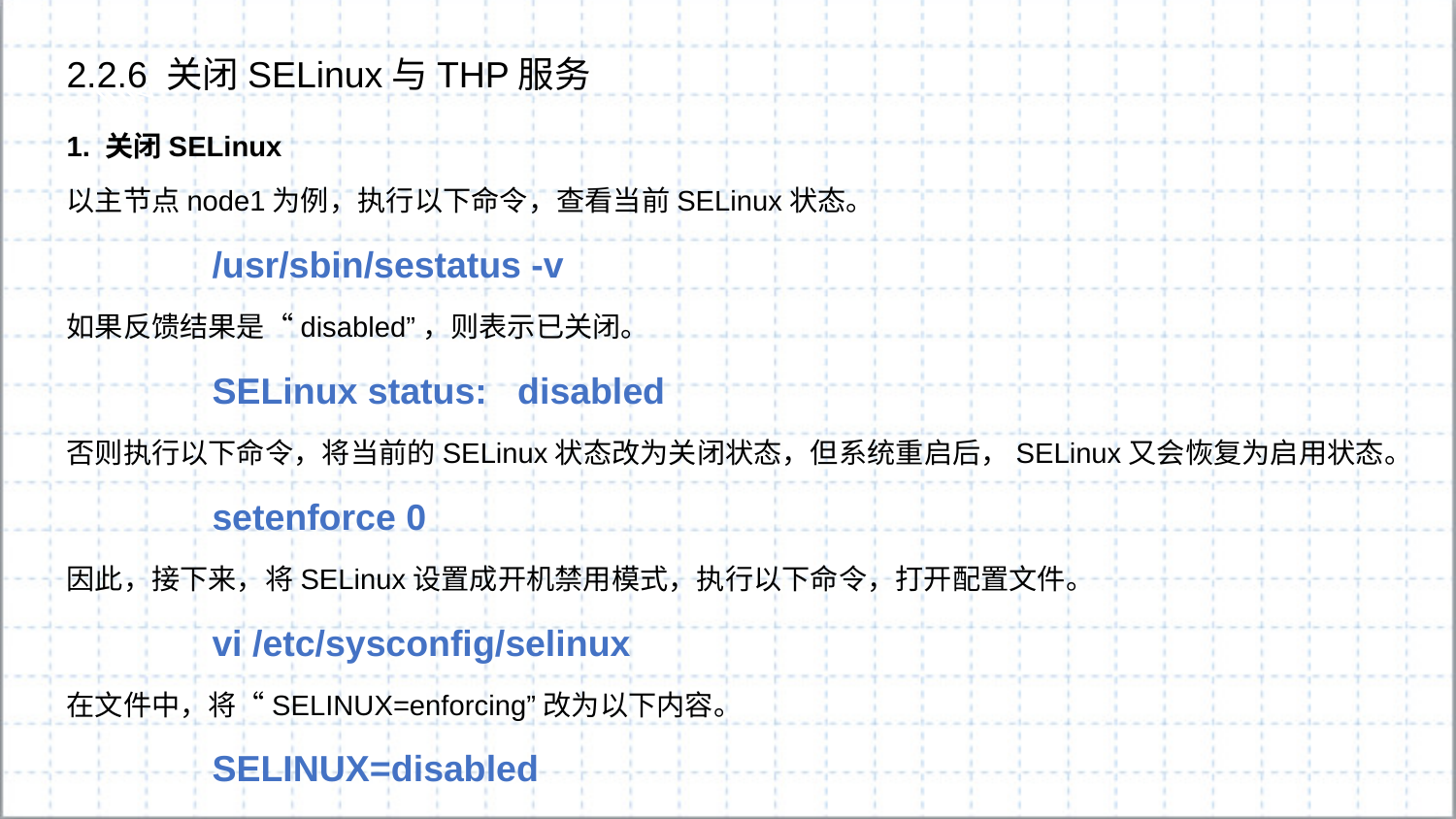

2.2.6 关闭SELinux与THP服务
1. 关闭SELinux
以主节点node1为例，执行以下命令，查看当前SELinux状态。
	/usr/sbin/sestatus -v
如果反馈结果是“disabled”，则表示已关闭。
	SELinux status:   disabled
否则执行以下命令，将当前的SELinux状态改为关闭状态，但系统重启后，SELinux又会恢复为启用状态。
	setenforce 0
因此，接下来，将SELinux设置成开机禁用模式，执行以下命令，打开配置文件。
	vi /etc/sysconfig/selinux
在文件中，将“SELINUX=enforcing”改为以下内容。
	SELINUX=disabled